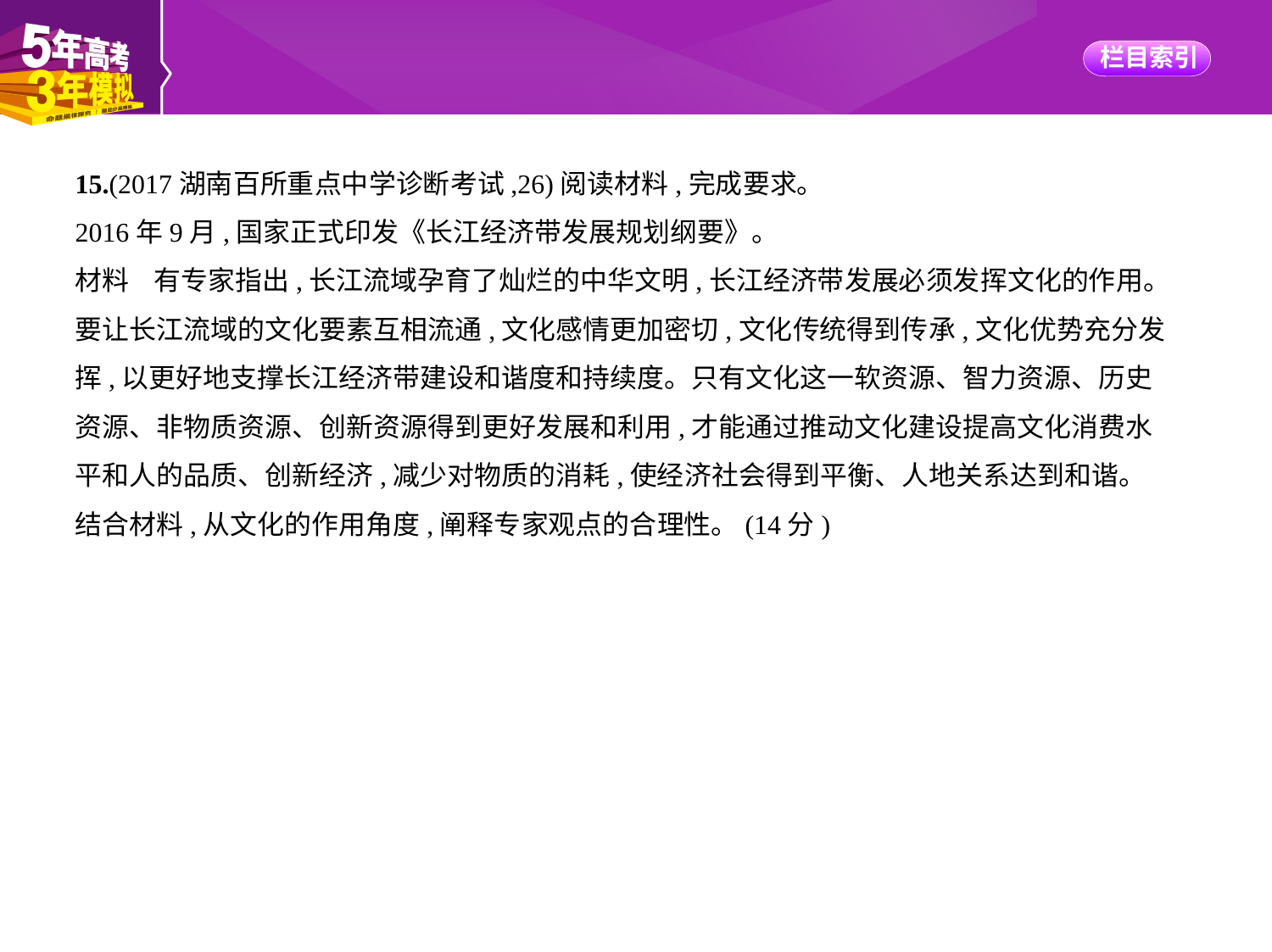

15.(2017湖南百所重点中学诊断考试,26)阅读材料,完成要求。
2016年9月,国家正式印发《长江经济带发展规划纲要》。
材料    有专家指出,长江流域孕育了灿烂的中华文明,长江经济带发展必须发挥文化的作用。
要让长江流域的文化要素互相流通,文化感情更加密切,文化传统得到传承,文化优势充分发
挥,以更好地支撑长江经济带建设和谐度和持续度。只有文化这一软资源、智力资源、历史
资源、非物质资源、创新资源得到更好发展和利用,才能通过推动文化建设提高文化消费水
平和人的品质、创新经济,减少对物质的消耗,使经济社会得到平衡、人地关系达到和谐。
结合材料,从文化的作用角度,阐释专家观点的合理性。(14分)